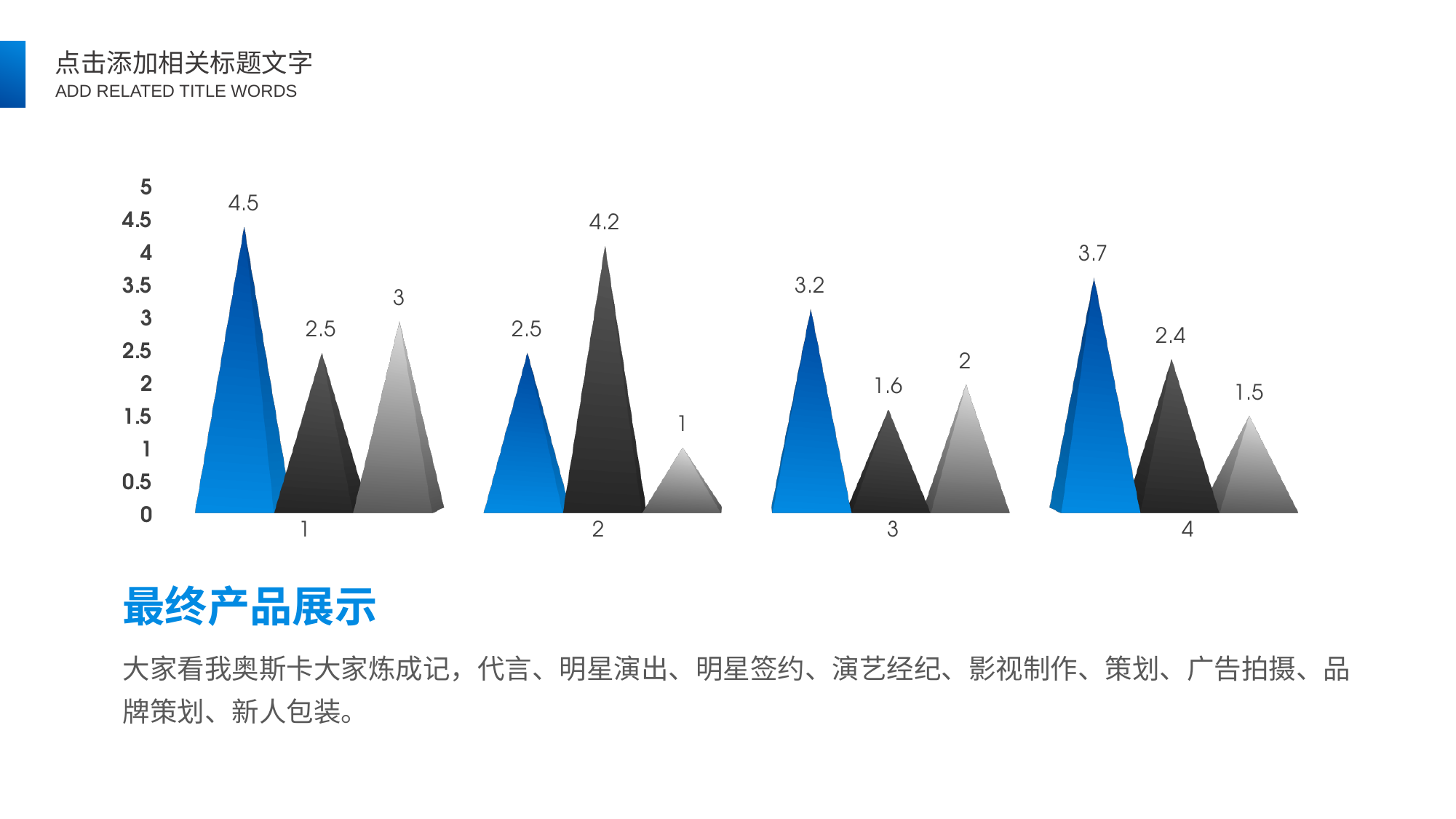

[unsupported chart]

最终产品展示
大家看我奥斯卡大家炼成记，代言、明星演出、明星签约、演艺经纪、影视制作、策划、广告拍摄、品牌策划、新人包装。